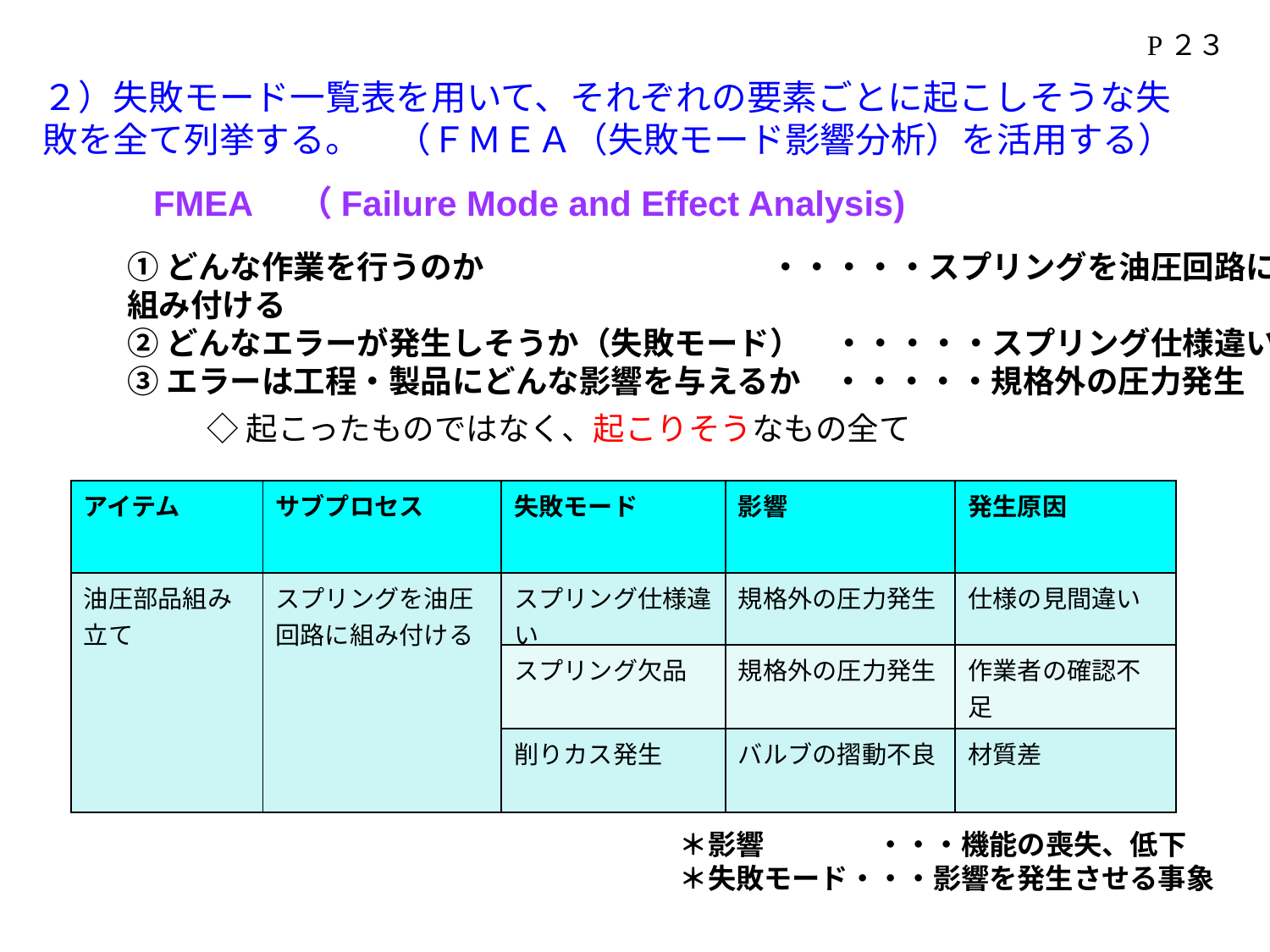

P２３
２）失敗モード一覧表を用いて、それぞれの要素ごとに起こしそうな失敗を全て列挙する。　（ＦＭＥＡ（失敗モード影響分析）を活用する）
FMEA　（Failure Mode and Effect Analysis)
①どんな作業を行うのか　　　　　　　　　・・・・・スプリングを油圧回路に組み付ける
②どんなエラーが発生しそうか（失敗モード）　・・・・・スプリング仕様違い
③エラーは工程・製品にどんな影響を与えるか　・・・・・規格外の圧力発生
◇起こったものではなく、起こりそうなもの全て
| アイテム | サブプロセス | 失敗モード | 影響 | 発生原因 |  |
| --- | --- | --- | --- | --- | --- |
| 油圧部品組み立て | スプリングを油圧回路に組み付ける | スプリング仕様違い | 規格外の圧力発生 | 仕様の見間違い |  |
|  |  | スプリング欠品 | 規格外の圧力発生 | 作業者の確認不足 |  |
|  |  | 削りカス発生 | バルブの摺動不良 | 材質差 |  |
|  |
| --- |
＊影響　　　　・・・機能の喪失、低下
＊失敗モード・・・影響を発生させる事象